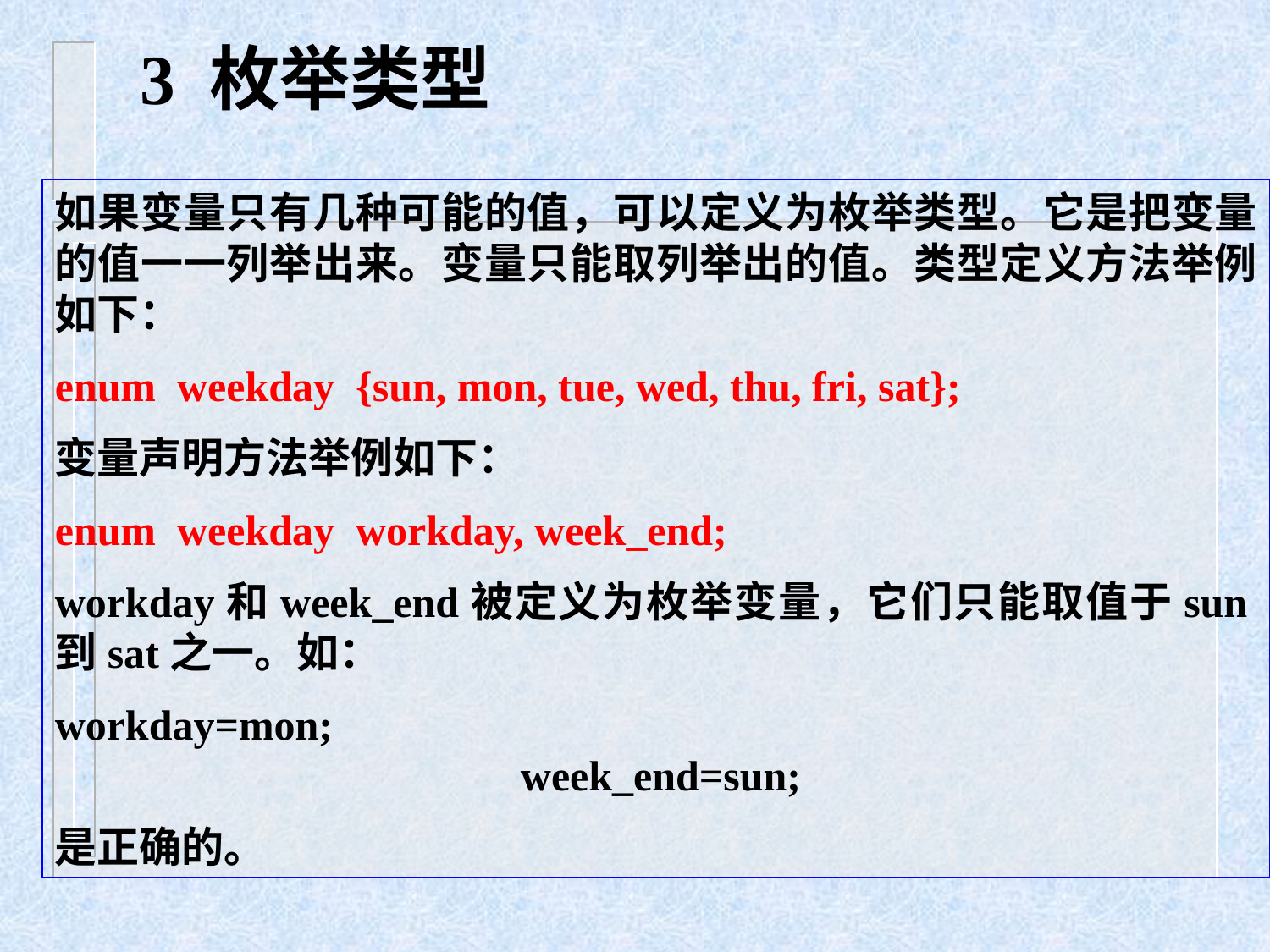

# 3 枚举类型
如果变量只有几种可能的值，可以定义为枚举类型。它是把变量的值一一列举出来。变量只能取列举出的值。类型定义方法举例如下：
enum  weekday  {sun, mon, tue, wed, thu, fri, sat};
变量声明方法举例如下：
enum  weekday  workday, week_end;
workday和week_end被定义为枚举变量，它们只能取值于sun到sat之一。如：
workday=mon;
                                            week_end=sun;
是正确的。